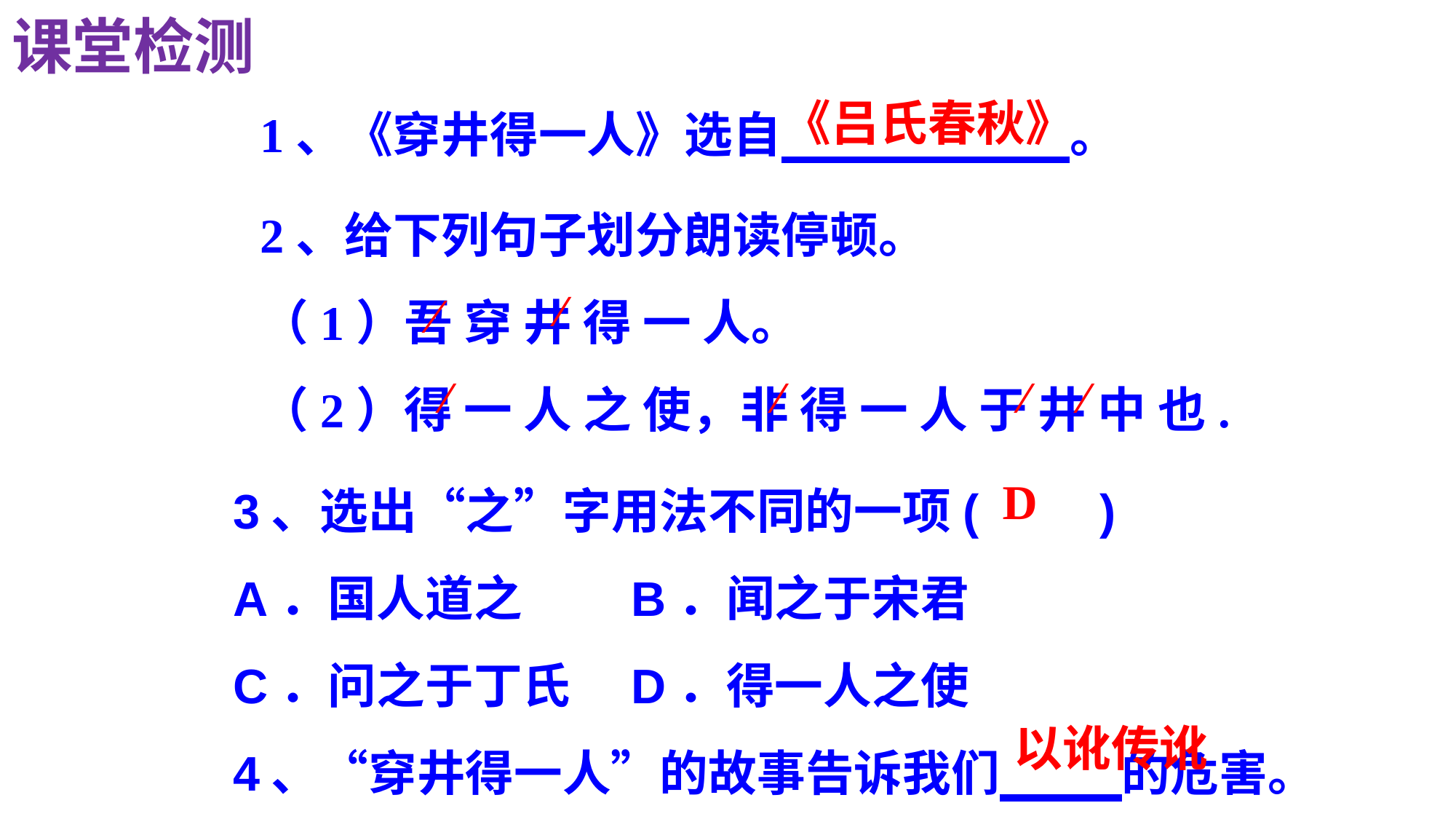

课堂检测
1、《穿井得一人》选自                          。
《吕氏春秋》
2、给下列句子划分朗读停顿。
（1）吾 穿 井 得 一 人。
（2）得 一 人 之 使，非 得 一 人 于 井 中 也.
∕
∕
∕
∕
∕
∕
3、选出“之”字用法不同的一项(　　)
A．国人道之　　B．闻之于宋君
C．问之于丁氏　D．得一人之使
4、“穿井得一人”的故事告诉我们           的危害。
D
以讹传讹